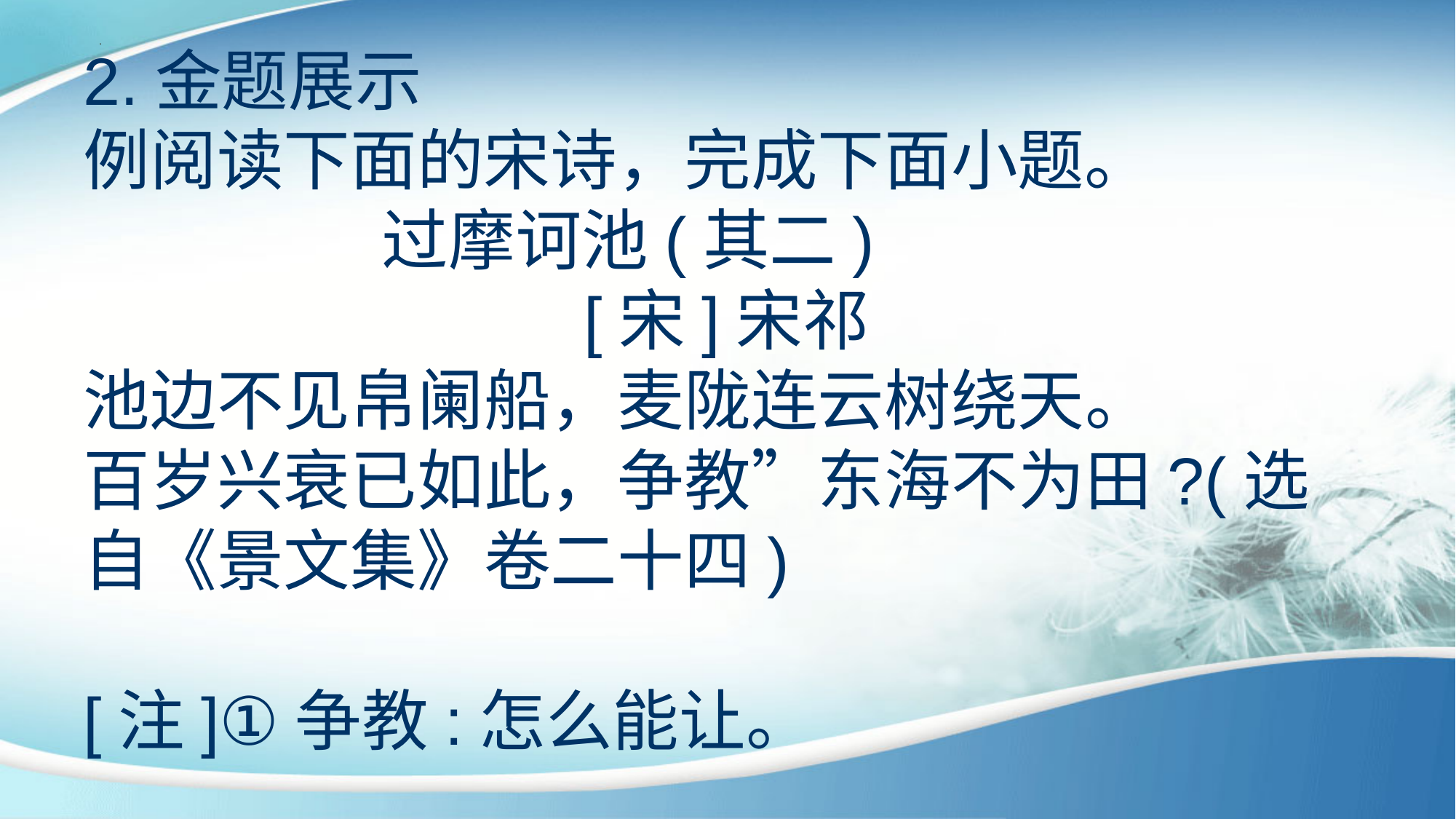

2.金题展示
例阅读下面的宋诗，完成下面小题。
                    过摩诃池(其二)
                           [宋]宋祁
池边不见帛阑船，麦陇连云树绕天。
百岁兴衰已如此，争教”东海不为田?(选自《景文集》卷二十四)
[注]①争教:怎么能让。